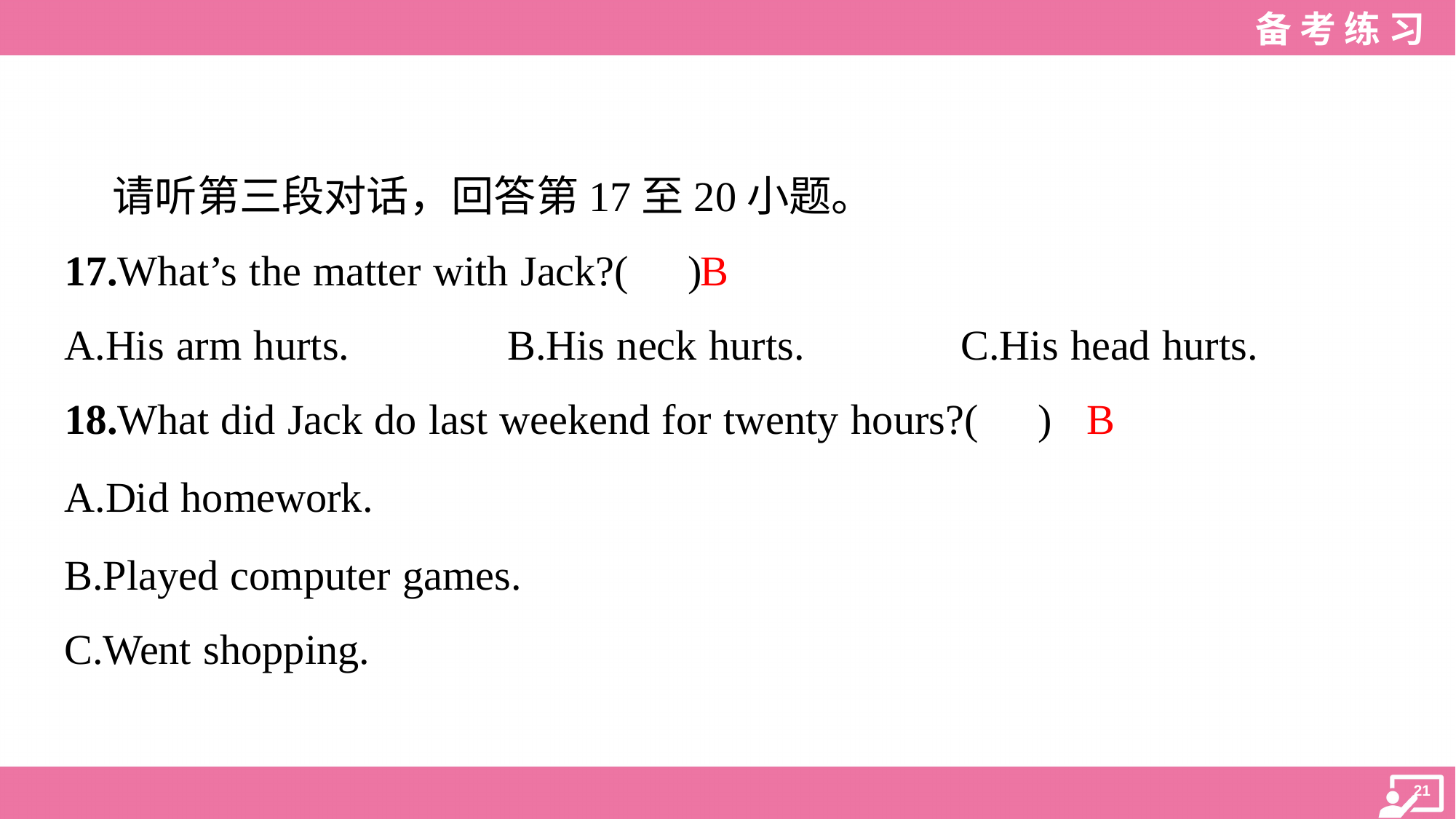

请听第三段对话，回答第17至20小题。
B
17.What’s the matter with Jack?(     )
A.His arm hurts.	B.His neck hurts.	C.His head hurts.
B
18.What did Jack do last weekend for twenty hours?(     )
A.Did homework.
B.Played computer games.
C.Went shopping.